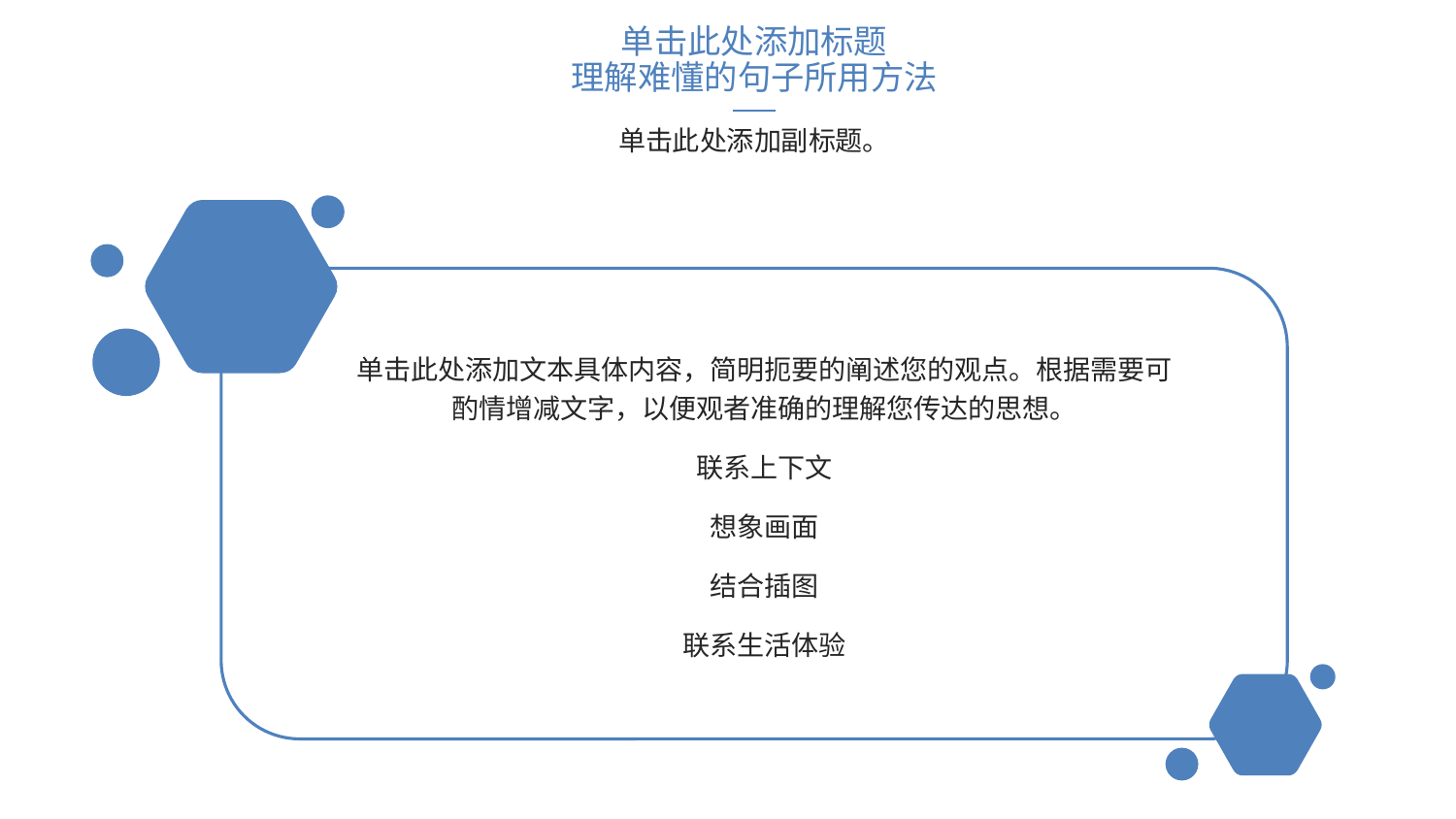

单击此处添加标题
理解难懂的句子所用方法
单击此处添加副标题。

单击此处添加文本具体内容，简明扼要的阐述您的观点。根据需要可酌情增减文字，以便观者准确的理解您传达的思想。
联系上下文
想象画面
结合插图
联系生活体验